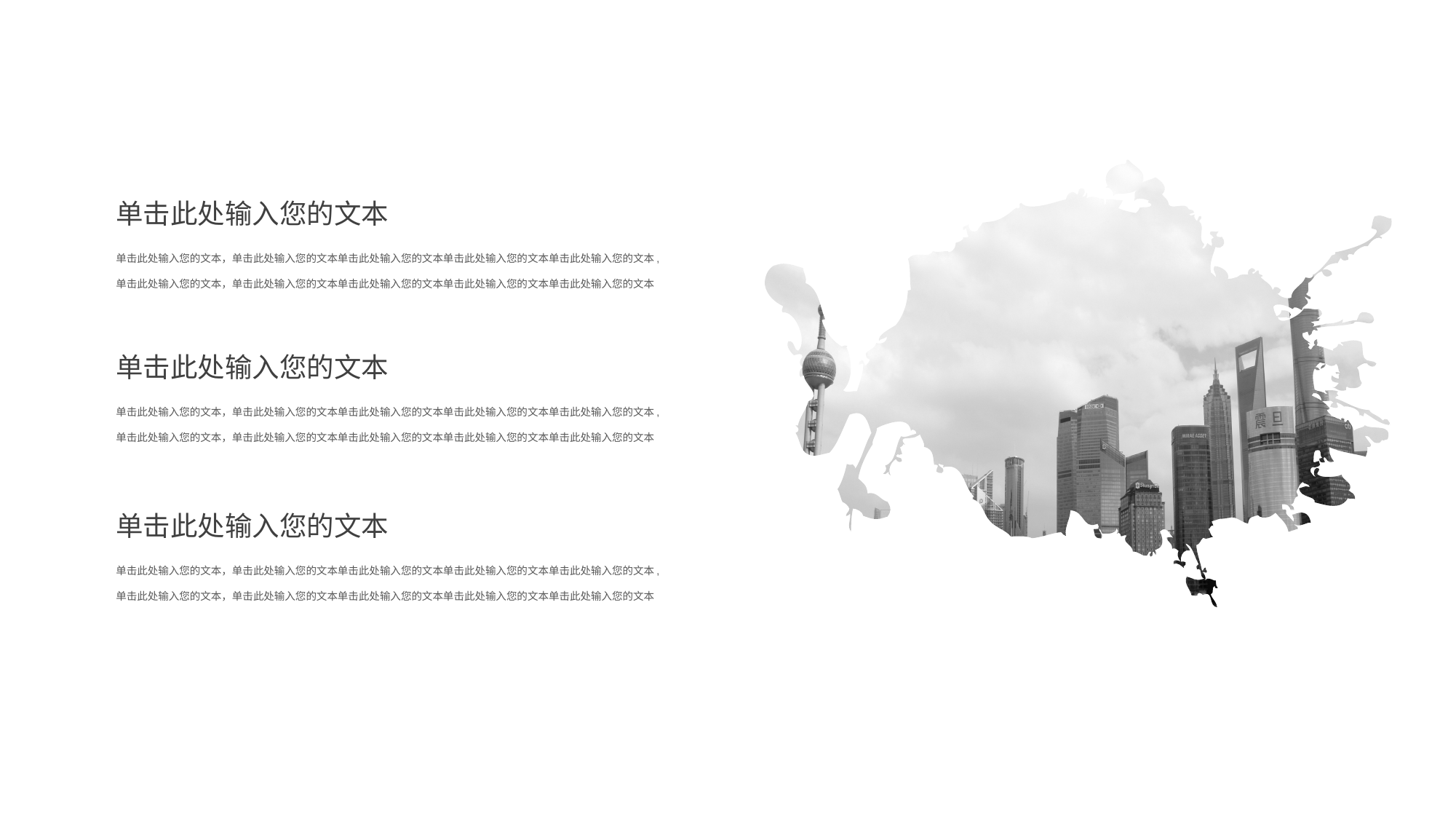

单击此处输入您的文本
单击此处输入您的文本，单击此处输入您的文本单击此处输入您的文本单击此处输入您的文本单击此处输入您的文本,单击此处输入您的文本，单击此处输入您的文本单击此处输入您的文本单击此处输入您的文本单击此处输入您的文本
单击此处输入您的文本
单击此处输入您的文本，单击此处输入您的文本单击此处输入您的文本单击此处输入您的文本单击此处输入您的文本,单击此处输入您的文本，单击此处输入您的文本单击此处输入您的文本单击此处输入您的文本单击此处输入您的文本
单击此处输入您的文本
单击此处输入您的文本，单击此处输入您的文本单击此处输入您的文本单击此处输入您的文本单击此处输入您的文本,单击此处输入您的文本，单击此处输入您的文本单击此处输入您的文本单击此处输入您的文本单击此处输入您的文本